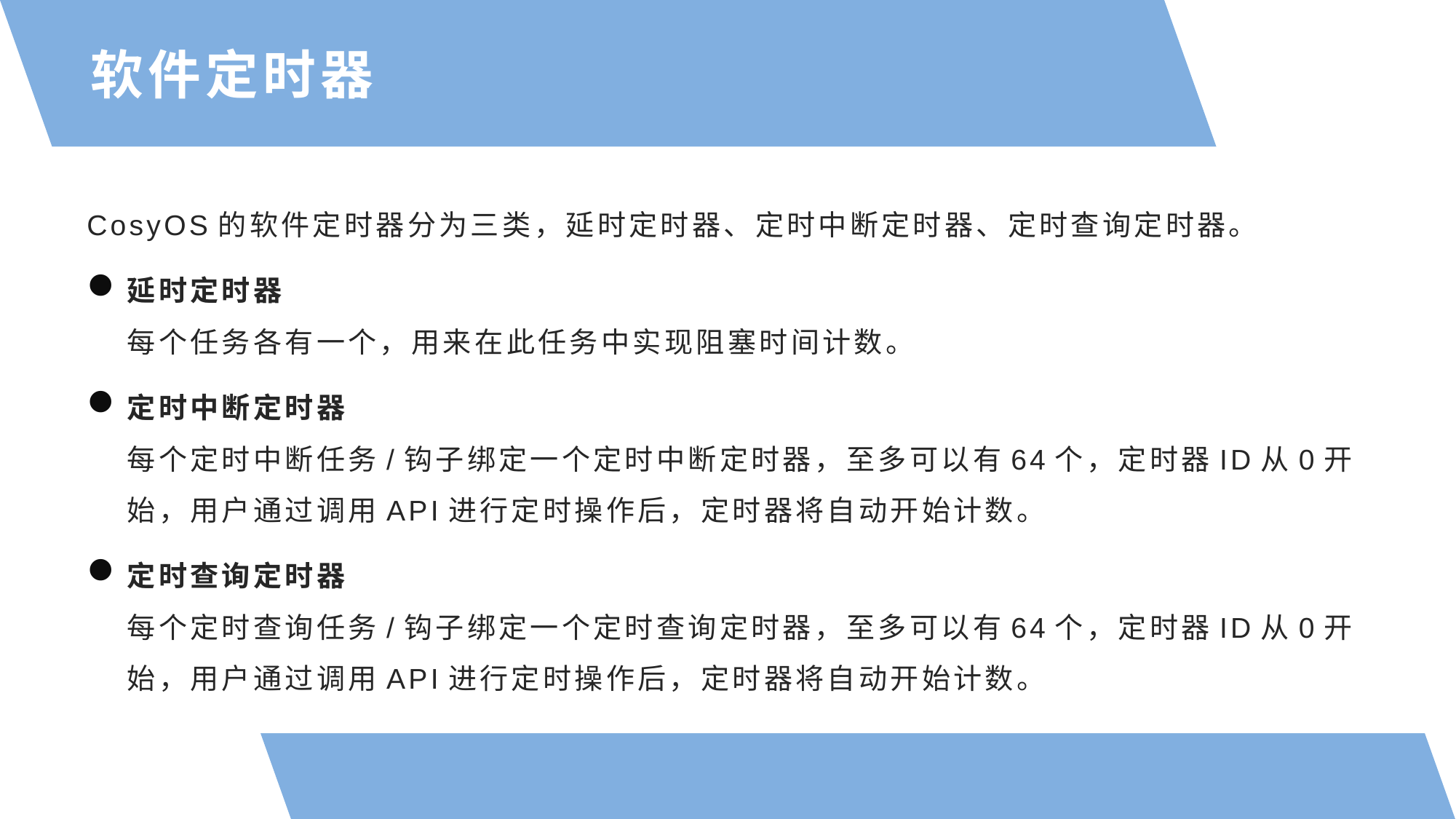

软件定时器

CosyOS的软件定时器分为三类，延时定时器、定时中断定时器、定时查询定时器。
延时定时器
每个任务各有一个，用来在此任务中实现阻塞时间计数。
定时中断定时器
每个定时中断任务/钩子绑定一个定时中断定时器，至多可以有64个，定时器ID从0开始，用户通过调用API进行定时操作后，定时器将自动开始计数。
定时查询定时器
每个定时查询任务/钩子绑定一个定时查询定时器，至多可以有64个，定时器ID从0开始，用户通过调用API进行定时操作后，定时器将自动开始计数。